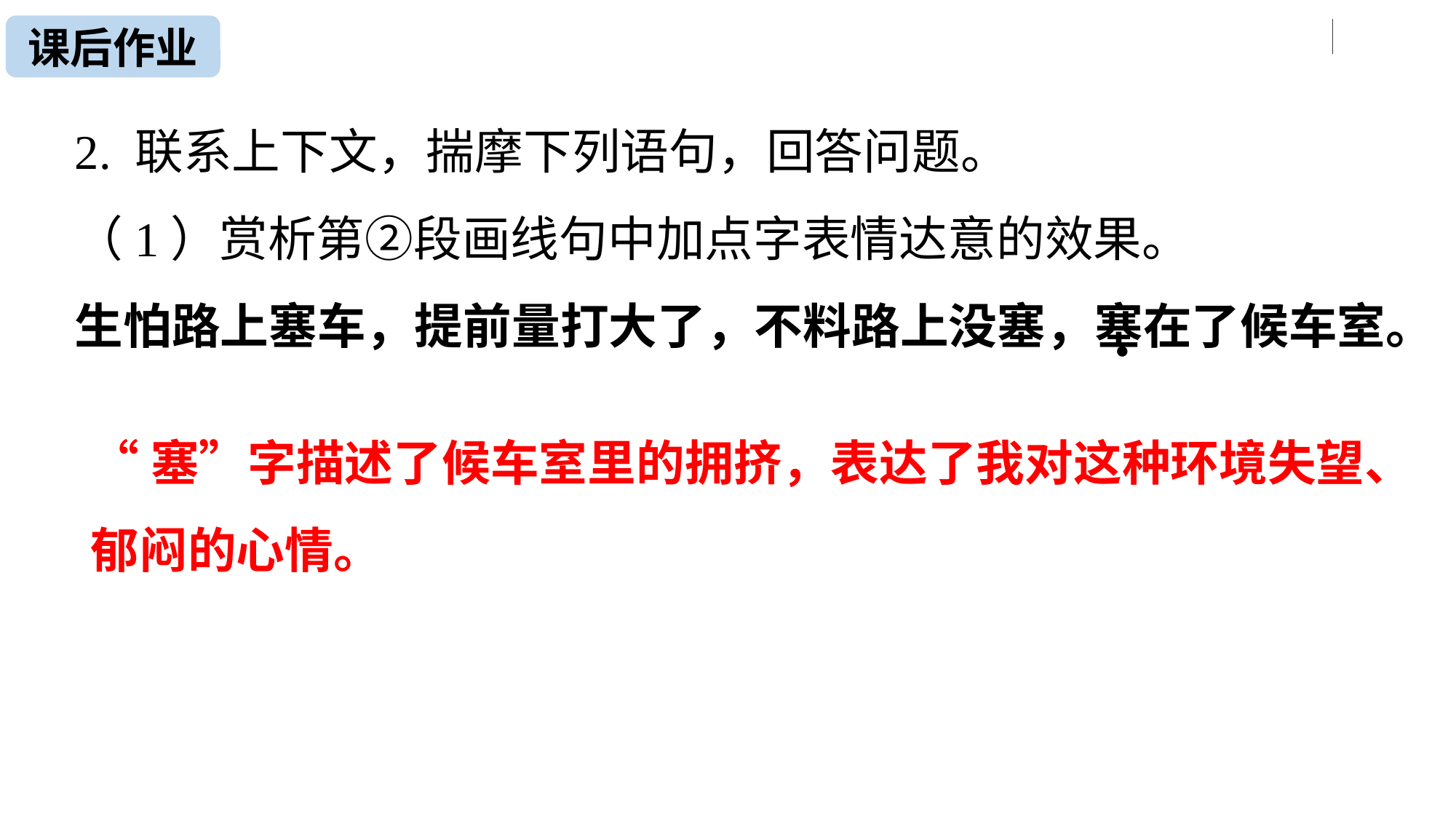

课后作业
2. 联系上下文，揣摩下列语句，回答问题。
（1）赏析第②段画线句中加点字表情达意的效果。
生怕路上塞车，提前量打大了，不料路上没塞，塞在了候车室。
●
“塞”字描述了候车室里的拥挤，表达了我对这种环境失望、郁闷的心情。